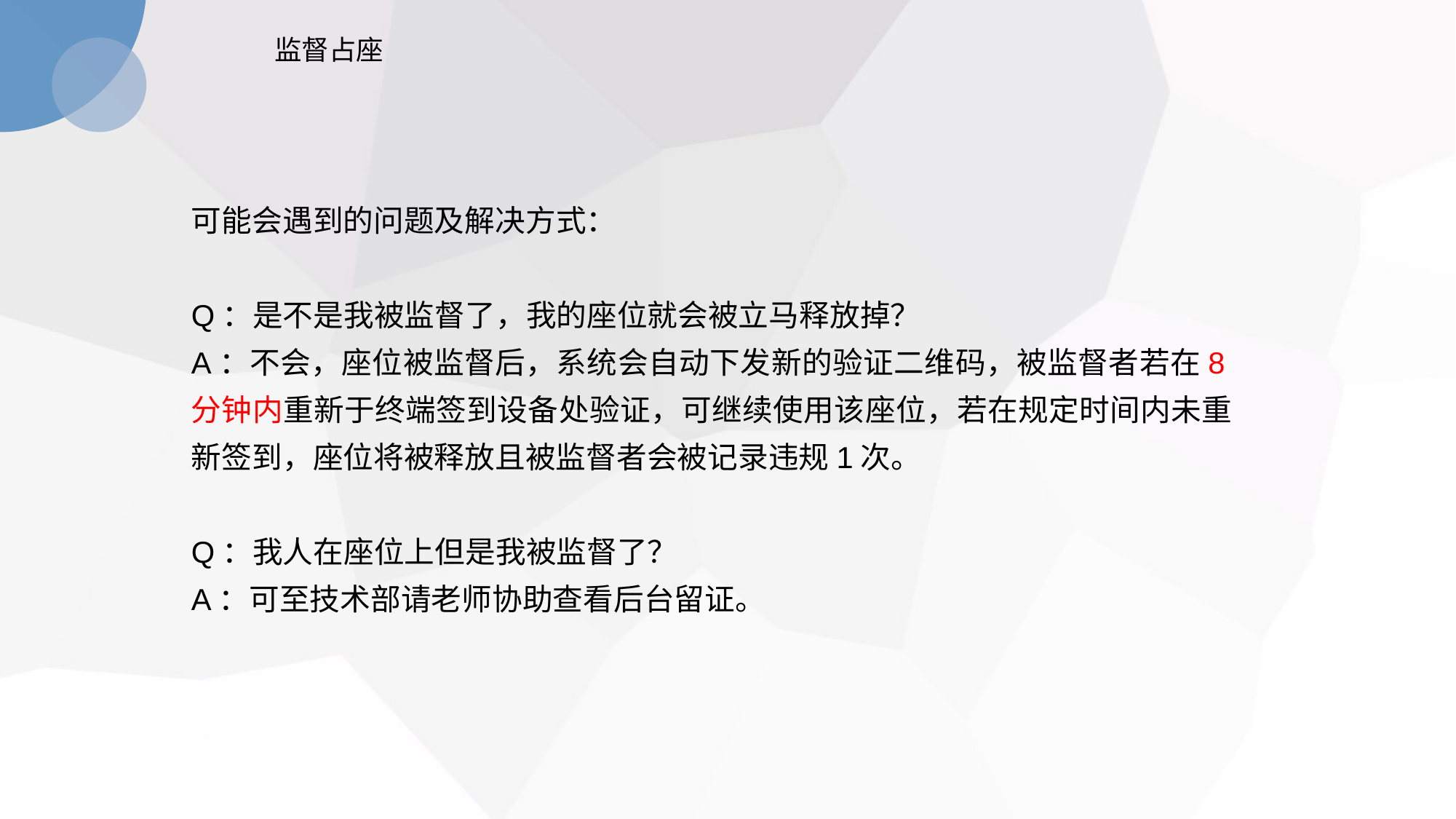

监督占座

可能会遇到的问题及解决方式：

Q：是不是我被监督了，我的座位就会被立马释放掉？
A：不会，座位被监督后，系统会自动下发新的验证二维码，被监督者若在8分钟内重新于终端签到设备处验证，可继续使用该座位，若在规定时间内未重新签到，座位将被释放且被监督者会被记录违规1次。

Q：我人在座位上但是我被监督了？
A：可至技术部请老师协助查看后台留证。